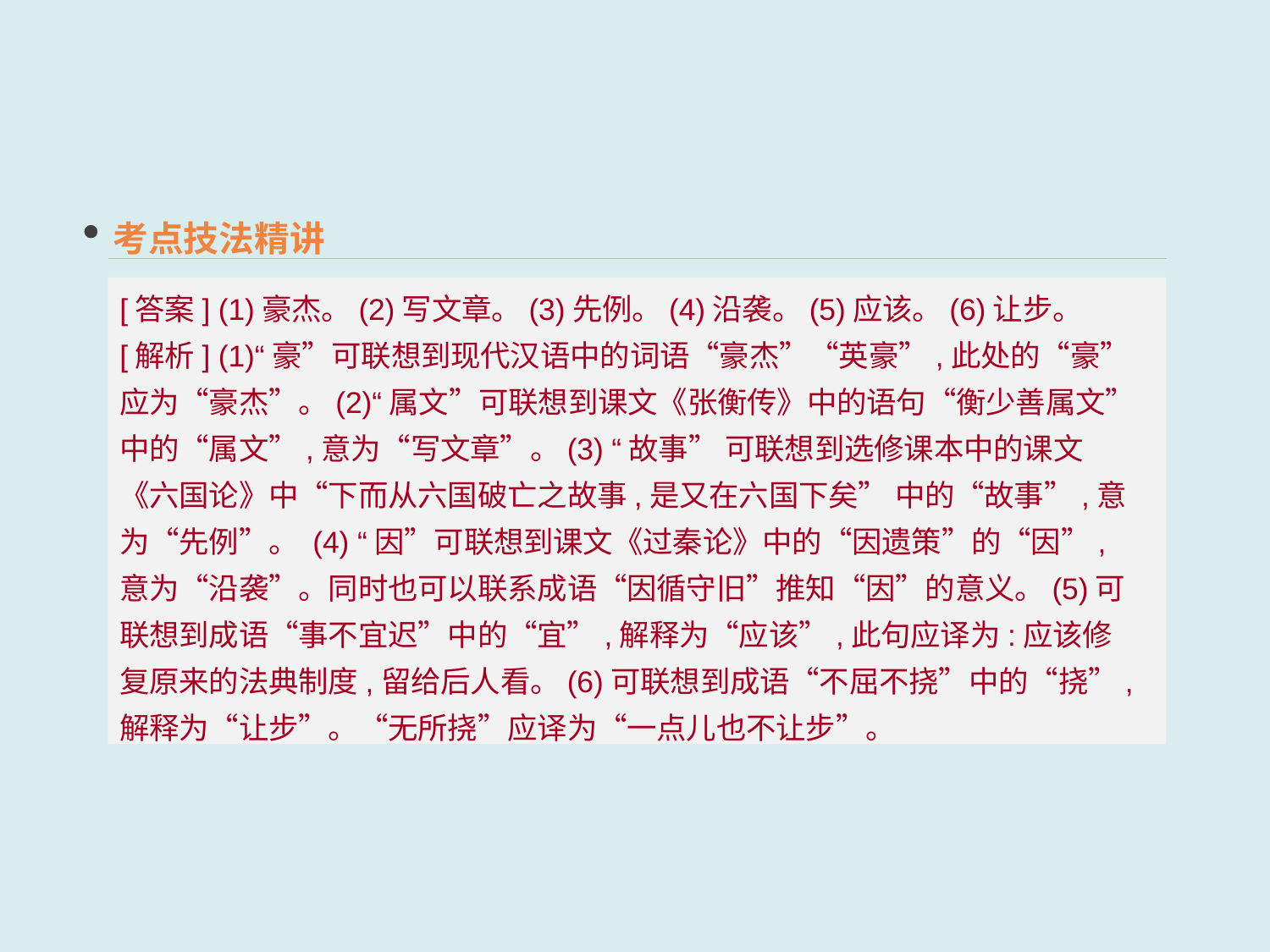

考点技法精讲

[答案] (1)豪杰。(2)写文章。(3)先例。(4)沿袭。(5)应该。(6)让步。
[解析] (1)“豪”可联想到现代汉语中的词语“豪杰”“英豪”,此处的“豪”应为“豪杰”。(2)“属文”可联想到课文《张衡传》中的语句“衡少善属文”中的“属文”,意为“写文章”。(3) “故事” 可联想到选修课本中的课文《六国论》中“下而从六国破亡之故事,是又在六国下矣” 中的“故事”,意为“先例”。 (4) “因”可联想到课文《过秦论》中的“因遗策”的“因”,意为“沿袭”。同时也可以联系成语“因循守旧”推知“因”的意义。(5)可联想到成语“事不宜迟”中的“宜”,解释为“应该”,此句应译为:应该修复原来的法典制度,留给后人看。(6)可联想到成语“不屈不挠”中的“挠”,解释为“让步”。“无所挠”应译为“一点儿也不让步”。